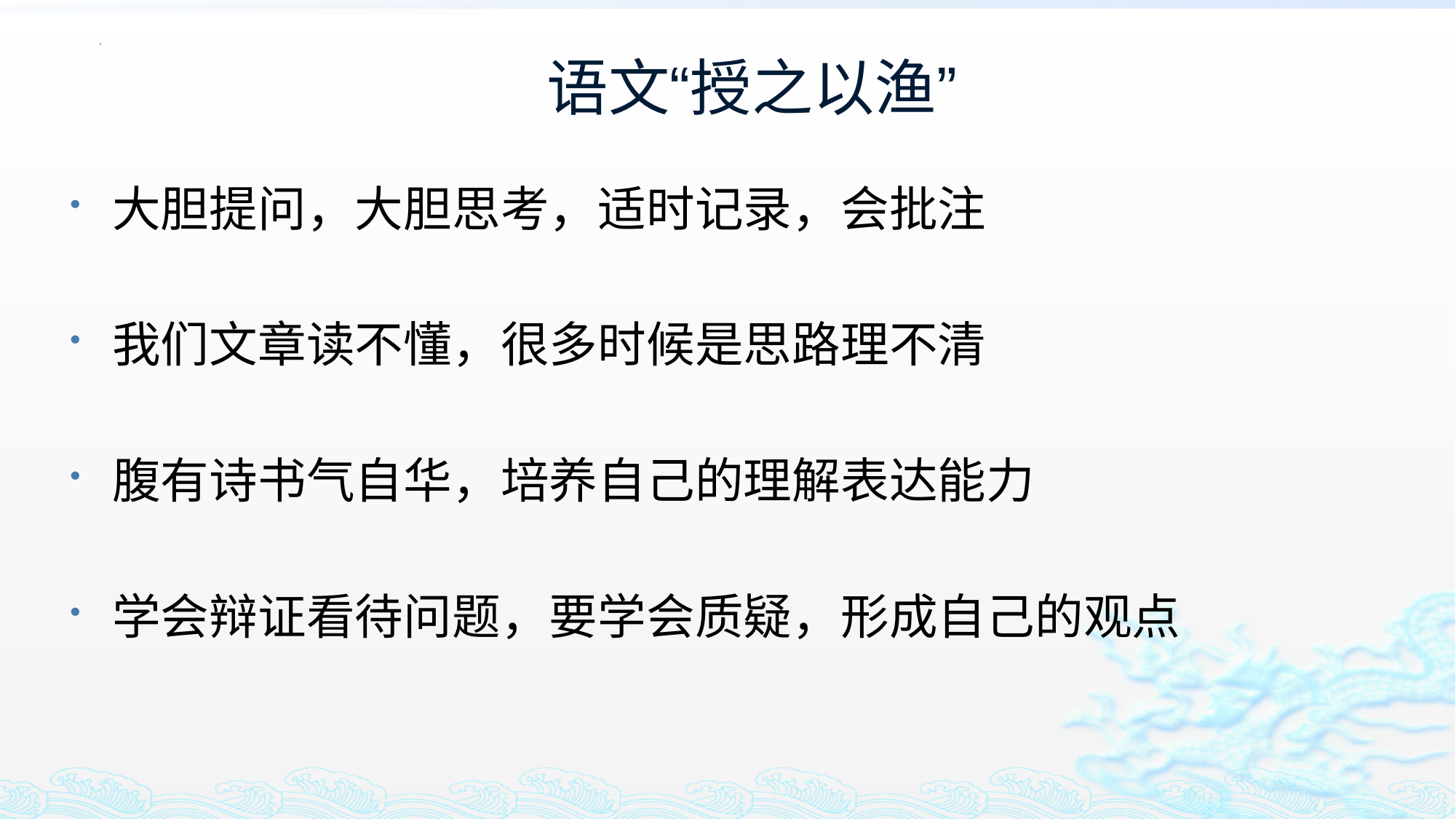

# 语文“授之以渔”
大胆提问，大胆思考，适时记录，会批注

我们文章读不懂，很多时候是思路理不清

腹有诗书气自华，培养自己的理解表达能力

学会辩证看待问题，要学会质疑，形成自己的观点